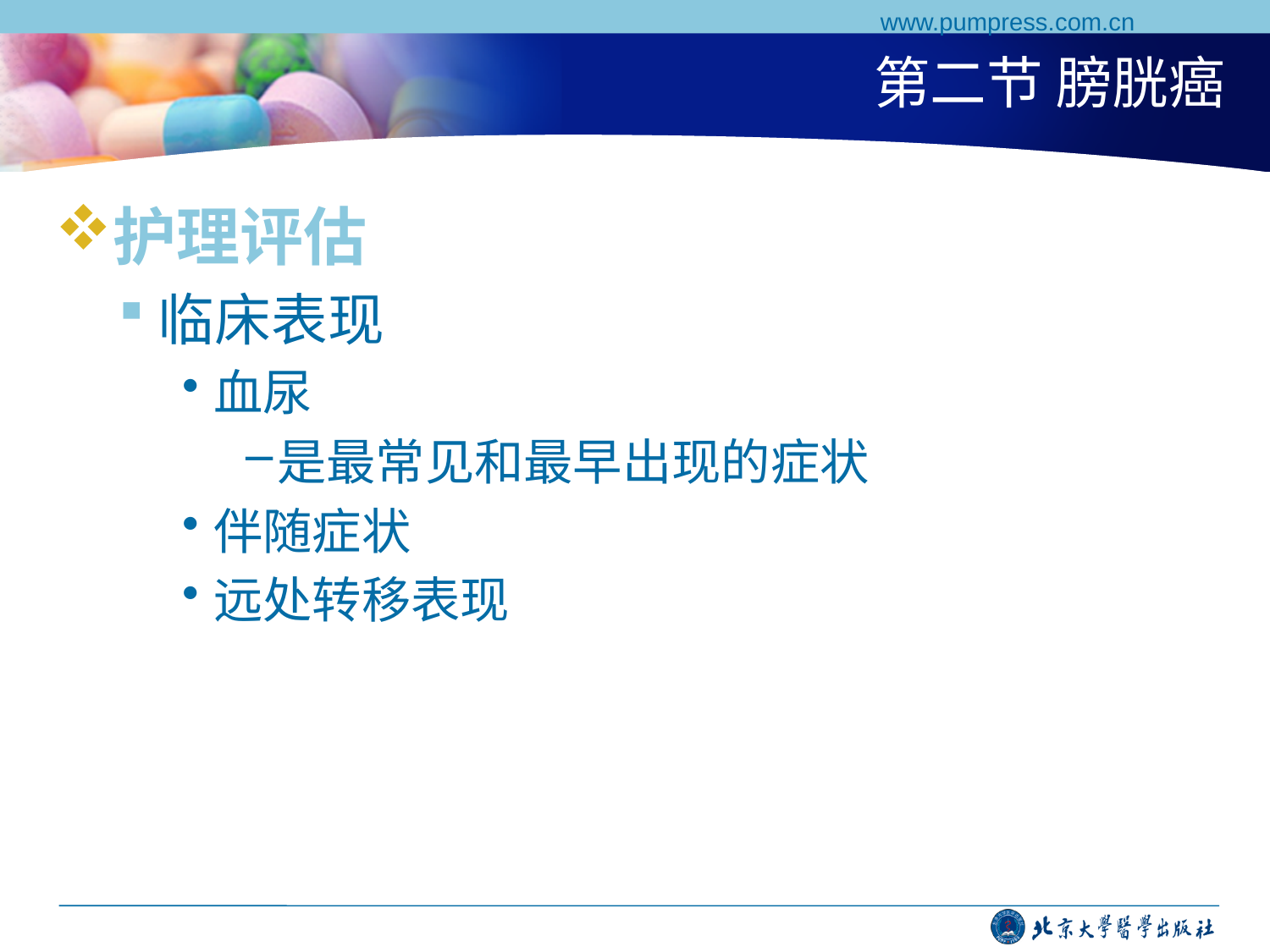

www.pumpress.com.cn
# 第二节 膀胱癌
护理评估
临床表现
血尿
是最常见和最早出现的症状
伴随症状
远处转移表现